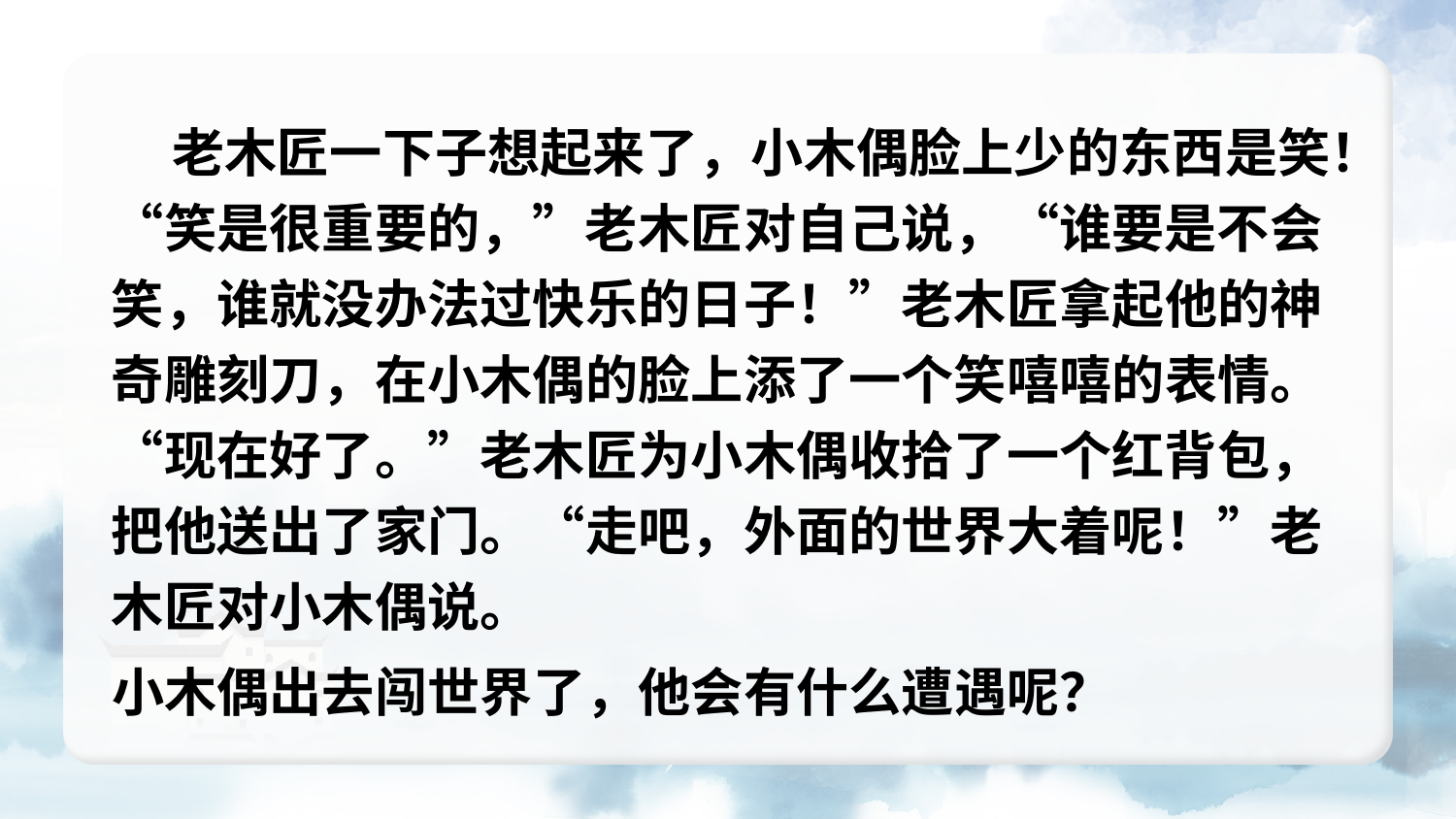

老木匠一下子想起来了，小木偶脸上少的东西是笑！“笑是很重要的，”老木匠对自己说，“谁要是不会笑，谁就没办法过快乐的日子！”老木匠拿起他的神奇雕刻刀，在小木偶的脸上添了一个笑嘻嘻的表情。“现在好了。”老木匠为小木偶收拾了一个红背包，把他送出了家门。“走吧，外面的世界大着呢！”老木匠对小木偶说。
小木偶出去闯世界了，他会有什么遭遇呢？